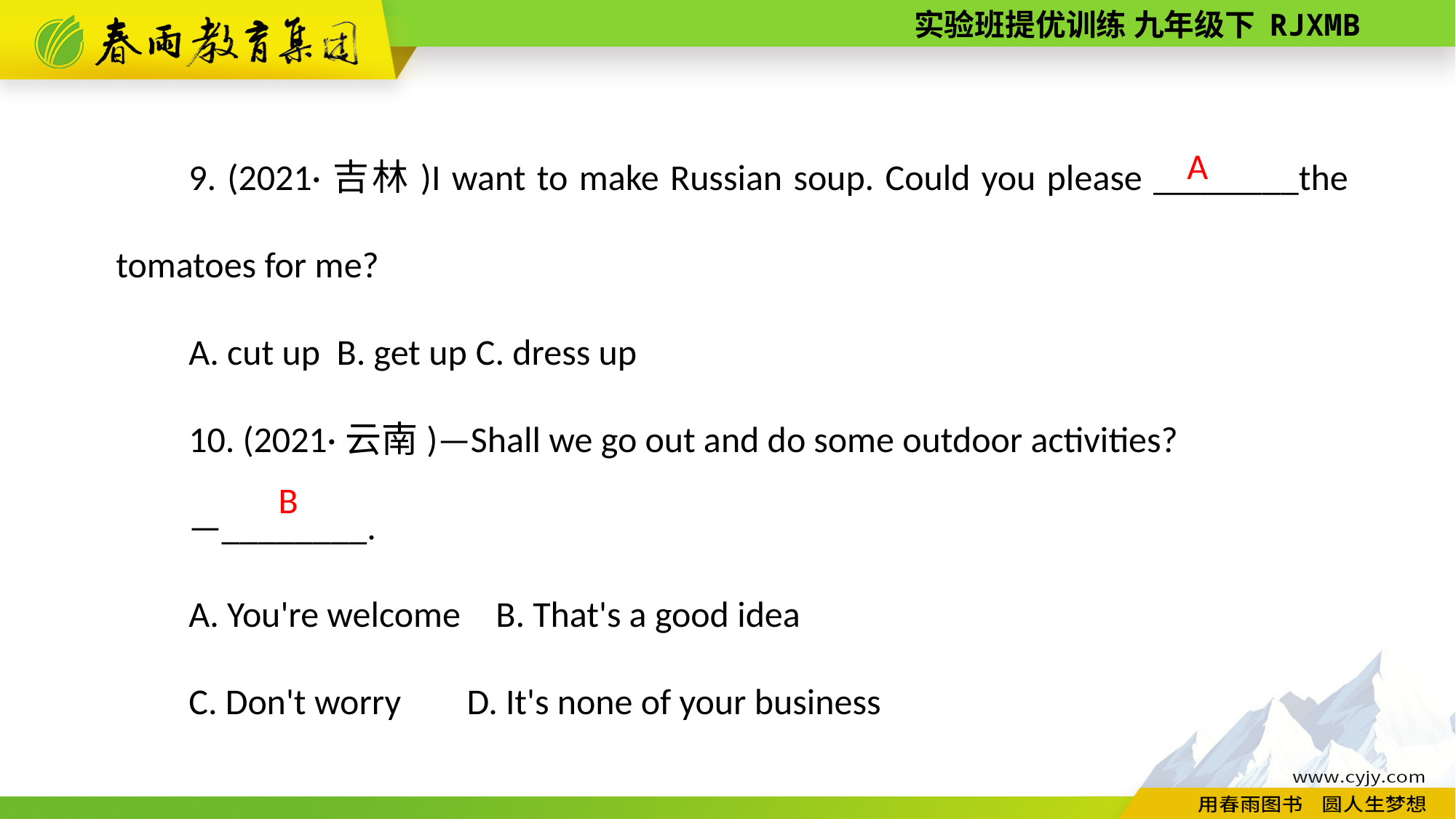

9. (2021·吉林)I want to make Russian soup. Could you please ________the tomatoes for me?
A. cut up  B. get up  C. dress up
10. (2021·云南)—Shall we go out and do some outdoor activities?
—________.
A. You're welcome        B. That's a good idea
C. Don't worry               D. It's none of your business
A
B